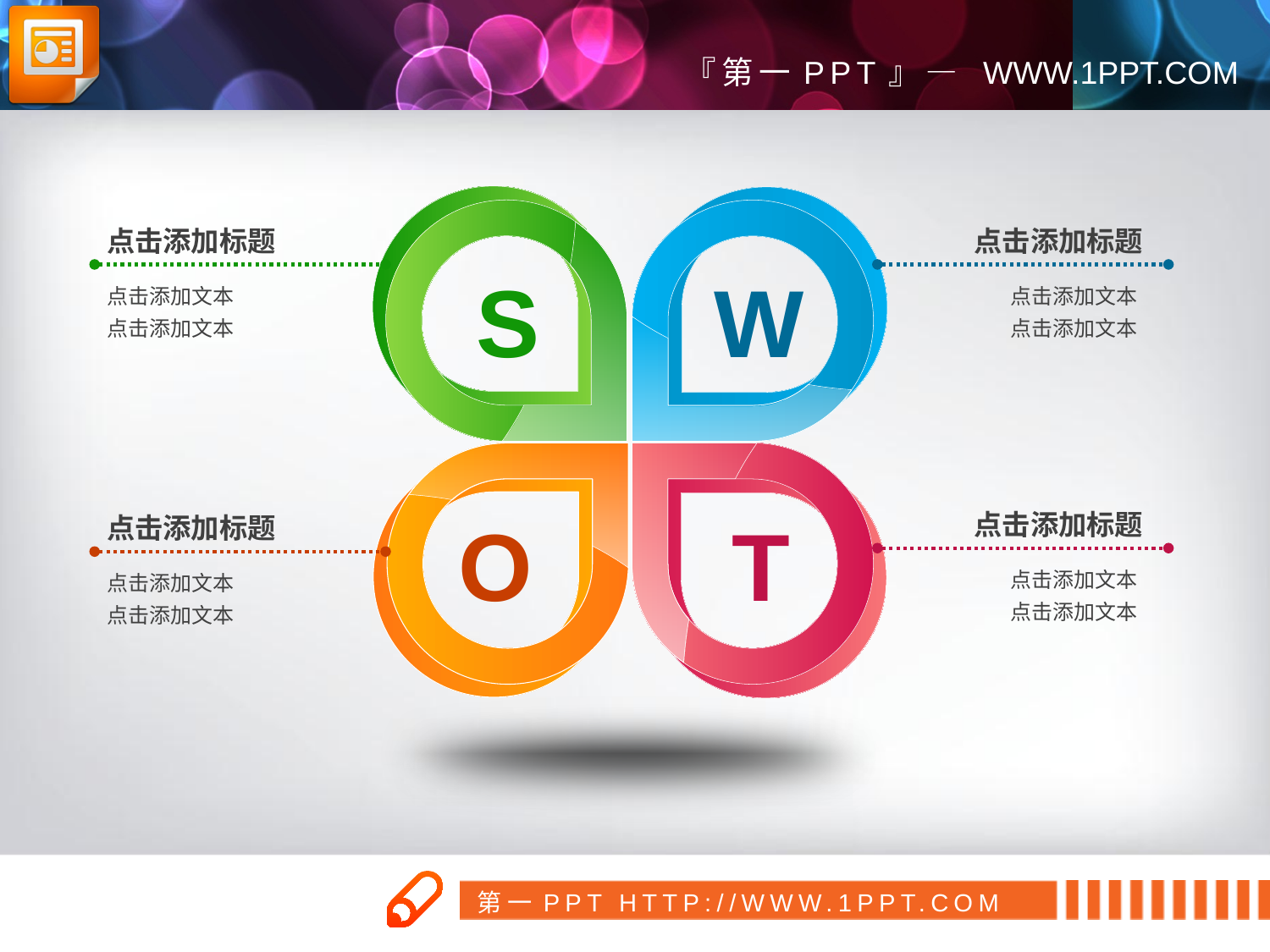

点击添加标题
点击添加标题
S
W
点击添加文本
点击添加文本
点击添加文本
点击添加文本

O
T
点击添加标题
点击添加标题
点击添加文本
点击添加文本
点击添加文本
点击添加文本